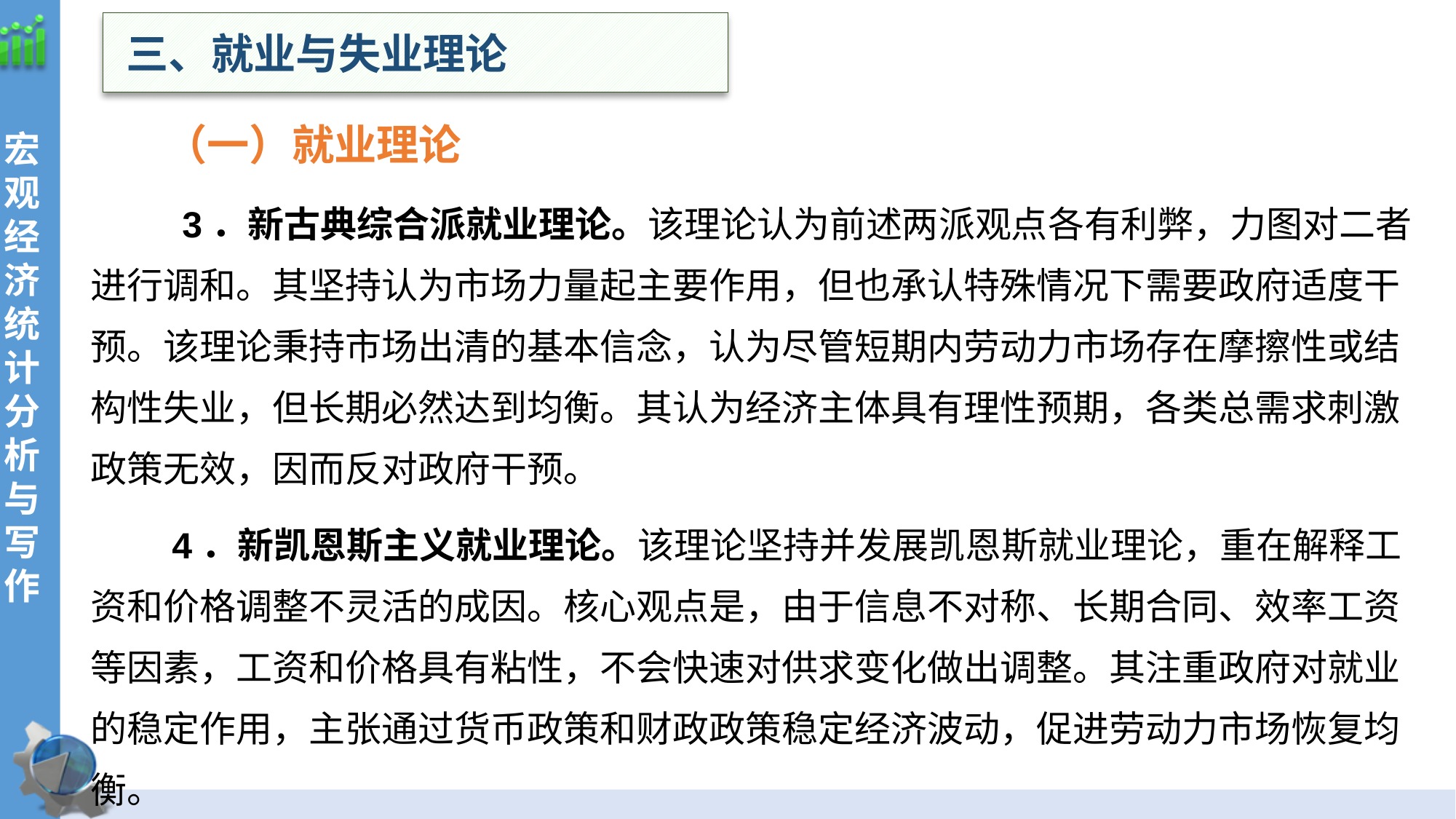

三、就业与失业理论
        （一）就业理论
         3．新古典综合派就业理论。该理论认为前述两派观点各有利弊，力图对二者进行调和。其坚持认为市场力量起主要作用，但也承认特殊情况下需要政府适度干预。该理论秉持市场出清的基本信念，认为尽管短期内劳动力市场存在摩擦性或结构性失业，但长期必然达到均衡。其认为经济主体具有理性预期，各类总需求刺激政策无效，因而反对政府干预。
        4．新凯恩斯主义就业理论。该理论坚持并发展凯恩斯就业理论，重在解释工资和价格调整不灵活的成因。核心观点是，由于信息不对称、长期合同、效率工资等因素，工资和价格具有粘性，不会快速对供求变化做出调整。其注重政府对就业的稳定作用，主张通过货币政策和财政政策稳定经济波动，促进劳动力市场恢复均衡。

17